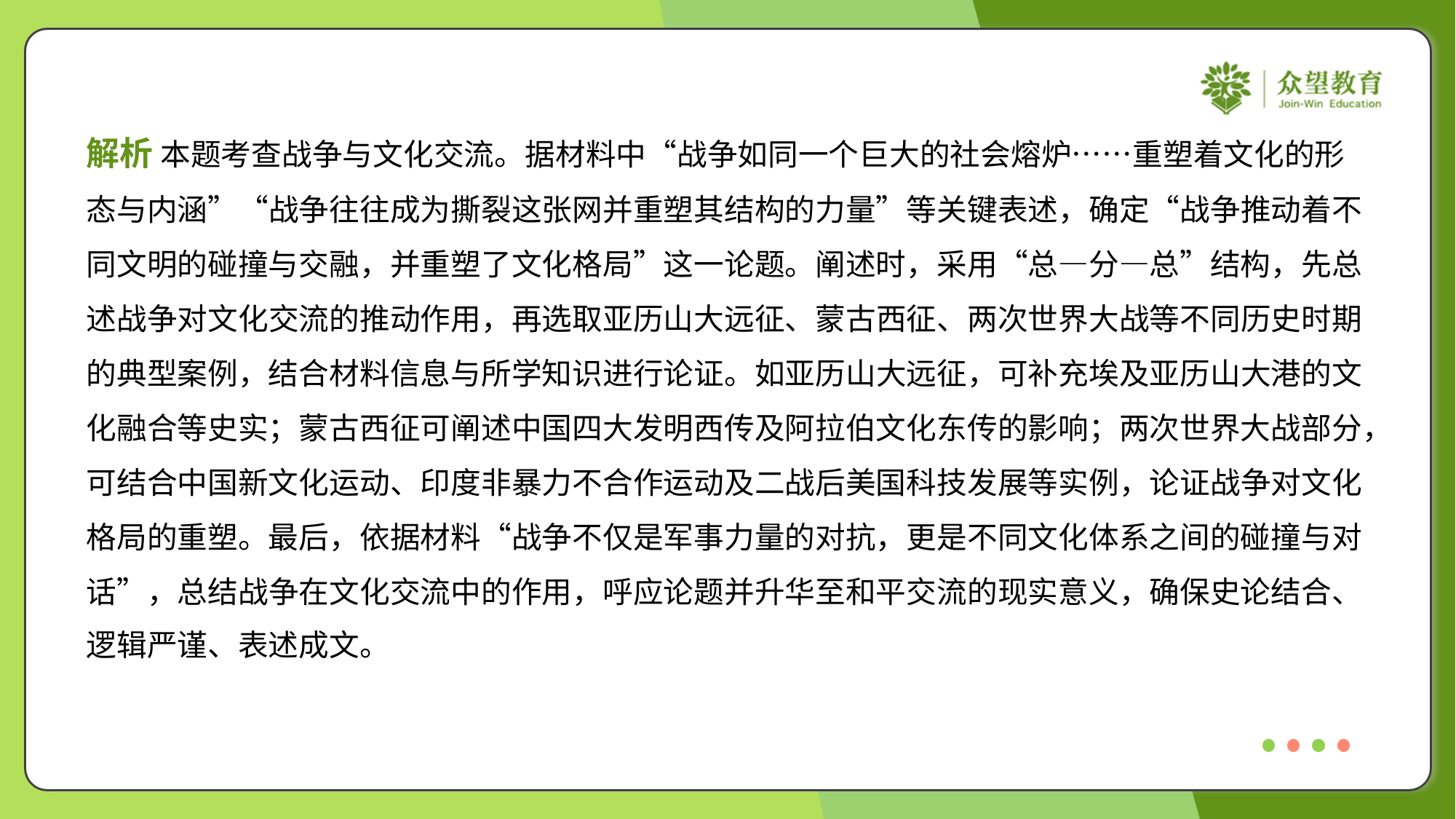

解析 本题考查战争与文化交流。据材料中“战争如同一个巨大的社会熔炉……重塑着文化的形
态与内涵”“战争往往成为撕裂这张网并重塑其结构的力量”等关键表述，确定“战争推动着不
同文明的碰撞与交融，并重塑了文化格局”这一论题。阐述时，采用“总—分—总”结构，先总
述战争对文化交流的推动作用，再选取亚历山大远征、蒙古西征、两次世界大战等不同历史时期
的典型案例，结合材料信息与所学知识进行论证。如亚历山大远征，可补充埃及亚历山大港的文
化融合等史实；蒙古西征可阐述中国四大发明西传及阿拉伯文化东传的影响；两次世界大战部分，
可结合中国新文化运动、印度非暴力不合作运动及二战后美国科技发展等实例，论证战争对文化
格局的重塑。最后，依据材料“战争不仅是军事力量的对抗，更是不同文化体系之间的碰撞与对
话”，总结战争在文化交流中的作用，呼应论题并升华至和平交流的现实意义，确保史论结合、
逻辑严谨、表述成文。